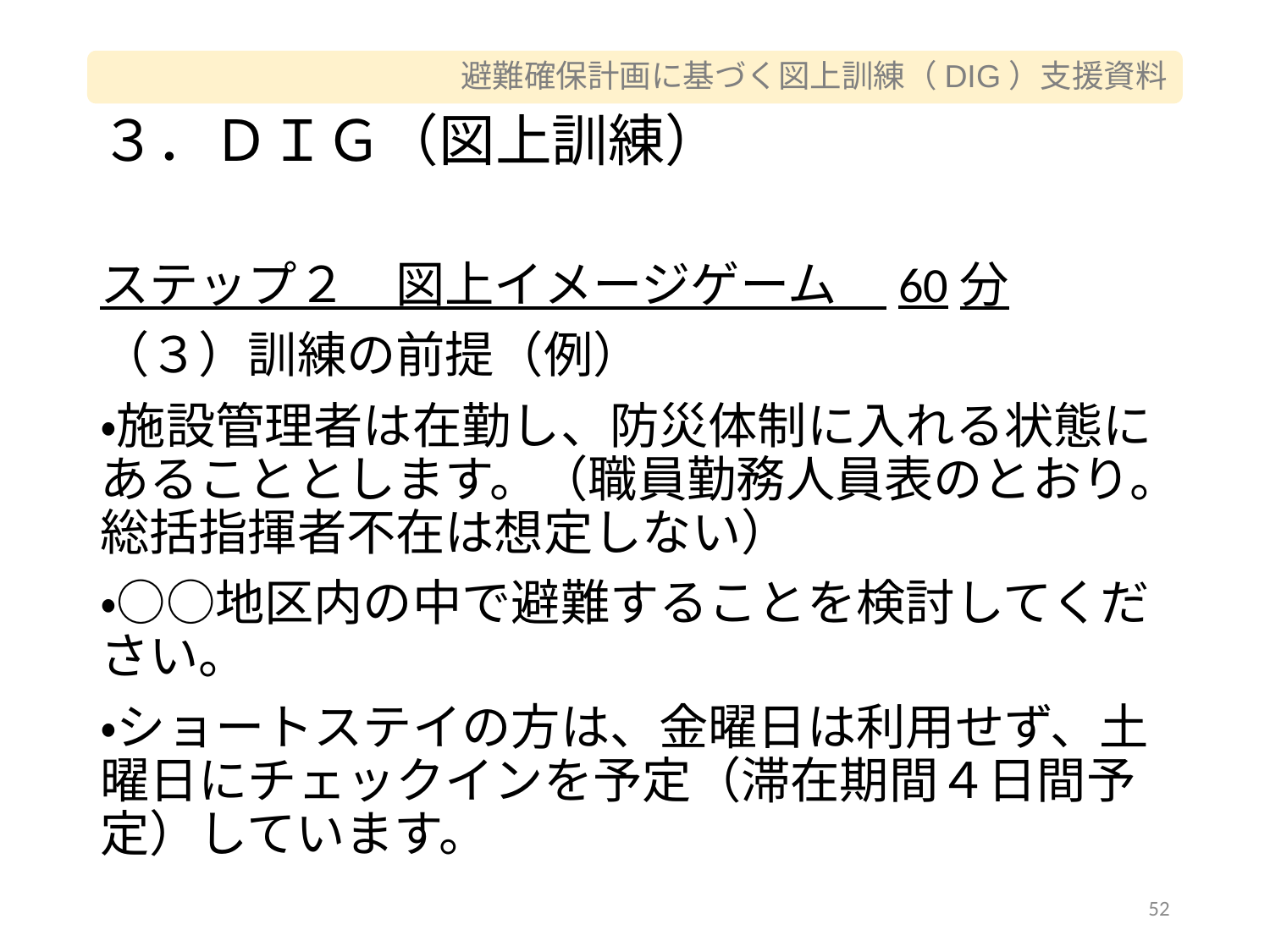

# ３．ＤＩＧ（図上訓練）
ステップ２　図上イメージゲーム　60分
（３）訓練の前提（例）
・施設管理者は在勤し、防災体制に入れる状態にあることとします。（職員勤務人員表のとおり。総括指揮者不在は想定しない）
・○○地区内の中で避難することを検討してください。
・ショートステイの方は、金曜日は利用せず、土曜日にチェックインを予定（滞在期間４日間予定）しています。
52